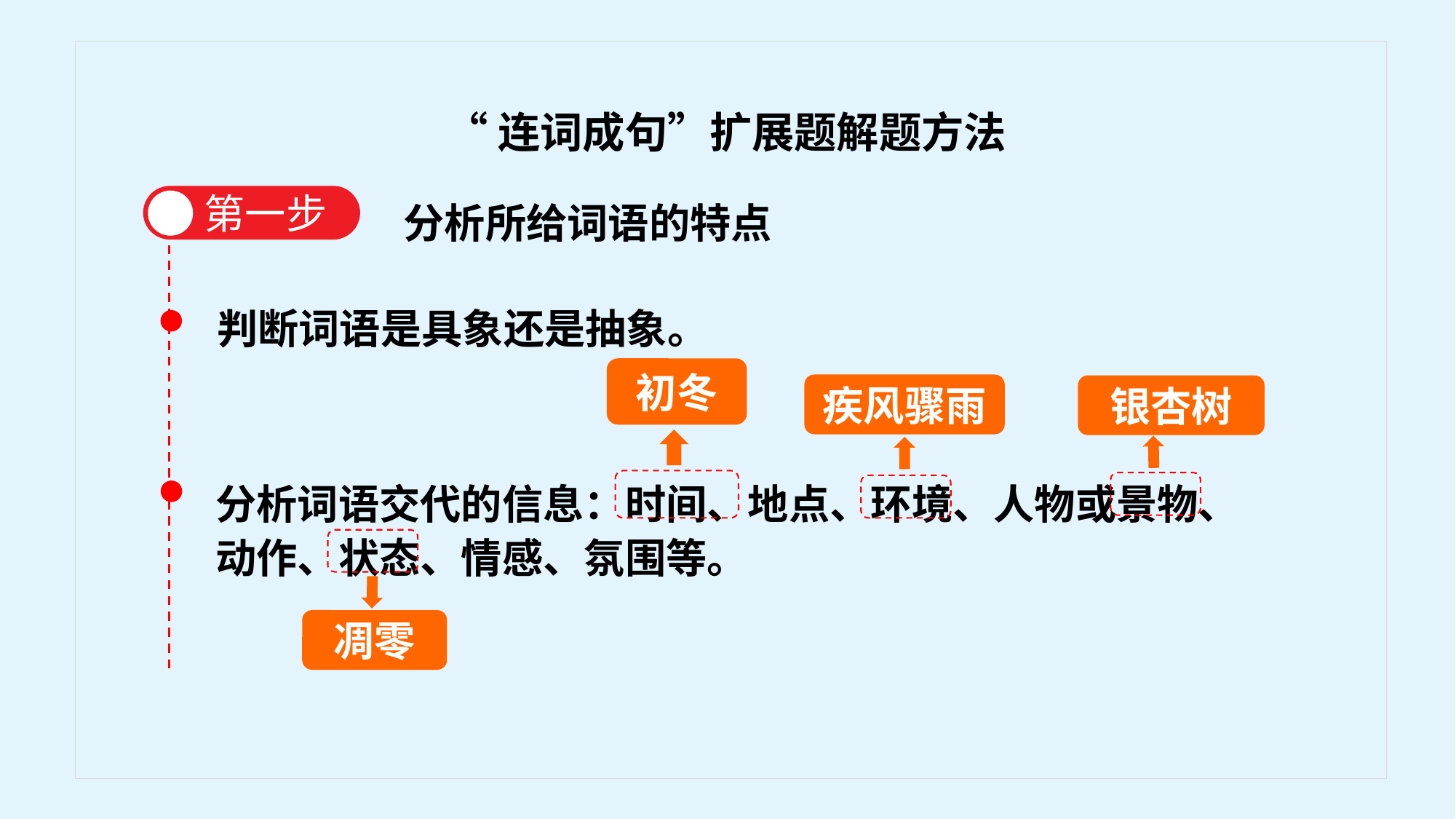

“连词成句”扩展题解题方法
  第一步

分析所给词语的特点
判断词语是具象还是抽象。

初冬

疾风骤雨

银杏树

分析词语交代的信息：时间、地点、环境、人物或景物、动作、状态、情感、氛围等。

凋零